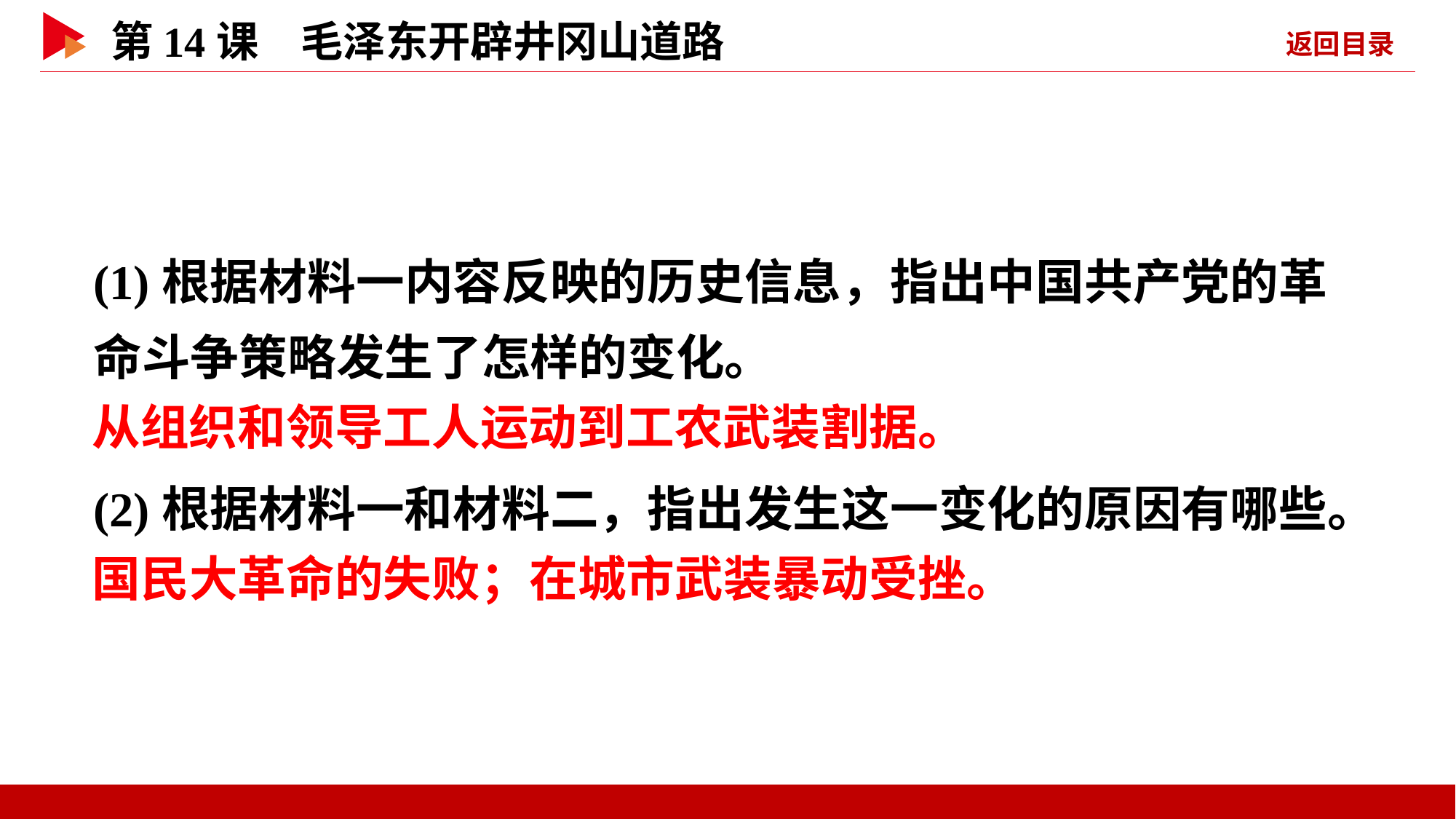

(1)根据材料一内容反映的历史信息，指出中国共产党的革命斗争策略发生了怎样的变化。

(2)根据材料一和材料二，指出发生这一变化的原因有哪些。

从组织和领导工人运动到工农武装割据。
国民大革命的失败；在城市武装暴动受挫。